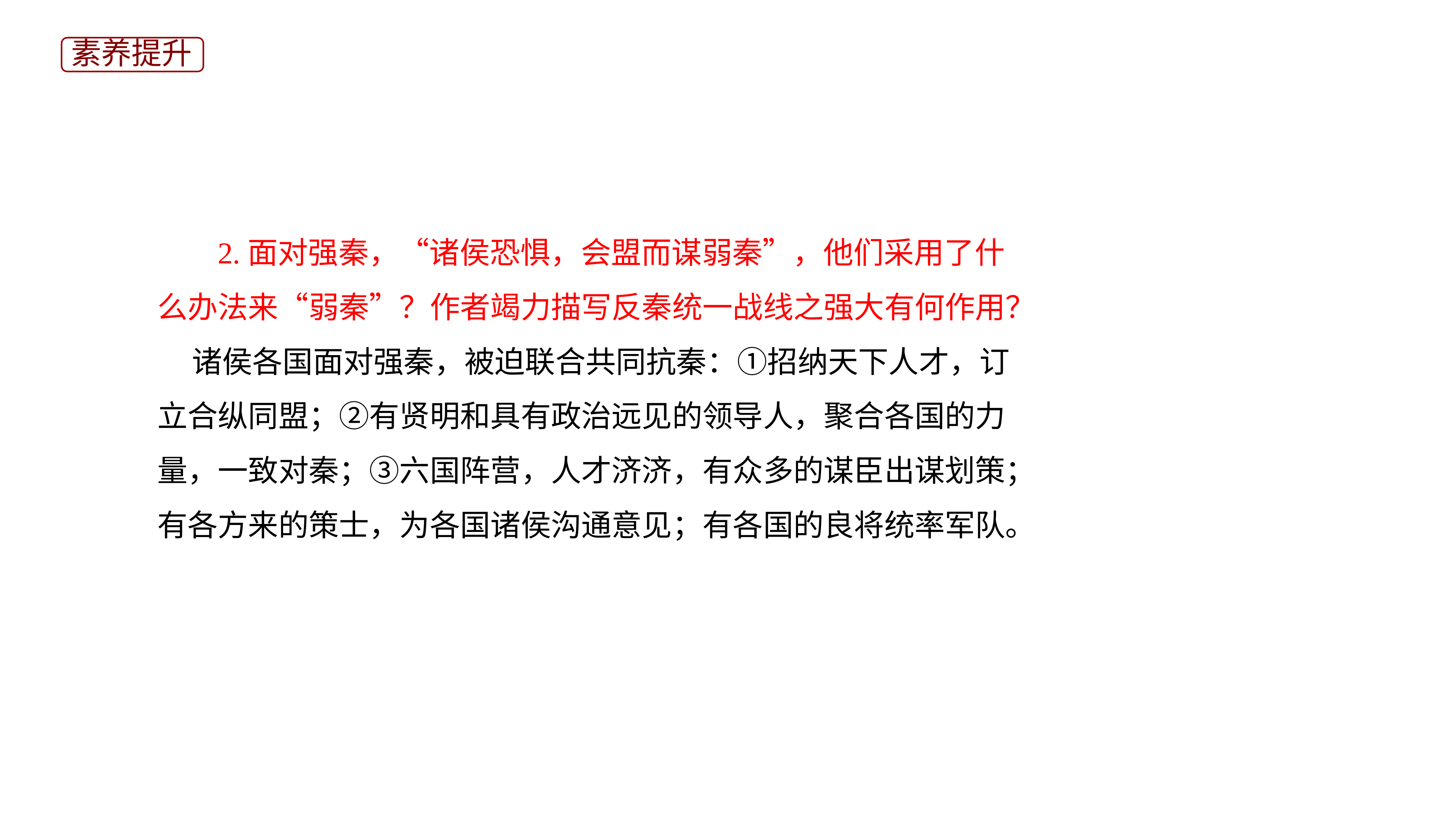

素养提升

        2.面对强秦，“诸侯恐惧，会盟而谋弱秦”，他们采用了什么办法来“弱秦”？作者竭力描写反秦统一战线之强大有何作用？
    诸侯各国面对强秦，被迫联合共同抗秦：①招纳天下人才，订立合纵同盟；②有贤明和具有政治远见的领导人，聚合各国的力量，一致对秦；③六国阵营，人才济济，有众多的谋臣出谋划策；有各方来的策士，为各国诸侯沟通意见；有各国的良将统率军队。